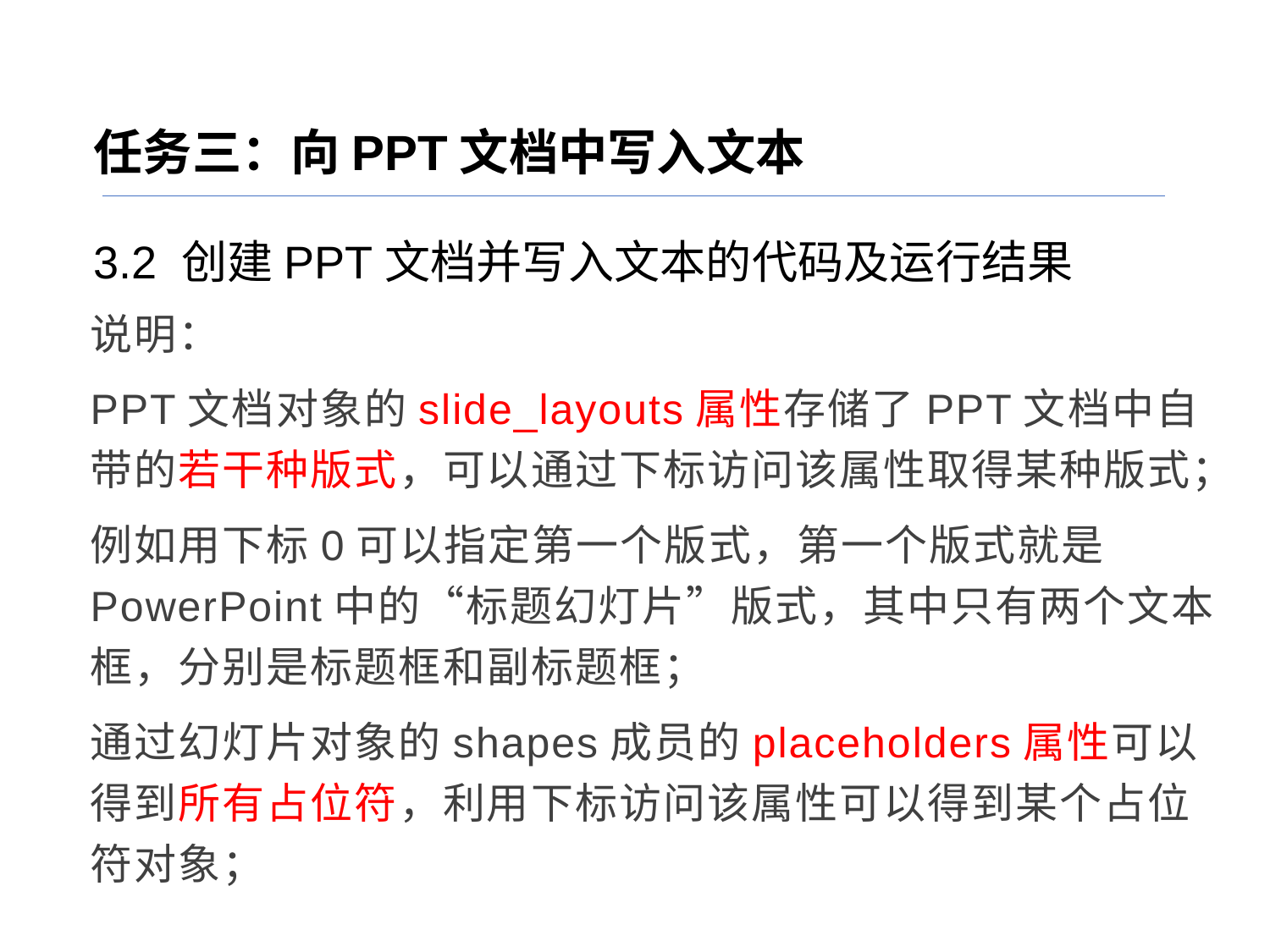

任务三：向PPT文档中写入文本
3.2 创建PPT文档并写入文本的代码及运行结果
说明：
PPT文档对象的slide_layouts属性存储了PPT文档中自带的若干种版式，可以通过下标访问该属性取得某种版式；
例如用下标0可以指定第一个版式，第一个版式就是PowerPoint中的“标题幻灯片”版式，其中只有两个文本框，分别是标题框和副标题框；
通过幻灯片对象的shapes成员的placeholders属性可以得到所有占位符，利用下标访问该属性可以得到某个占位符对象；